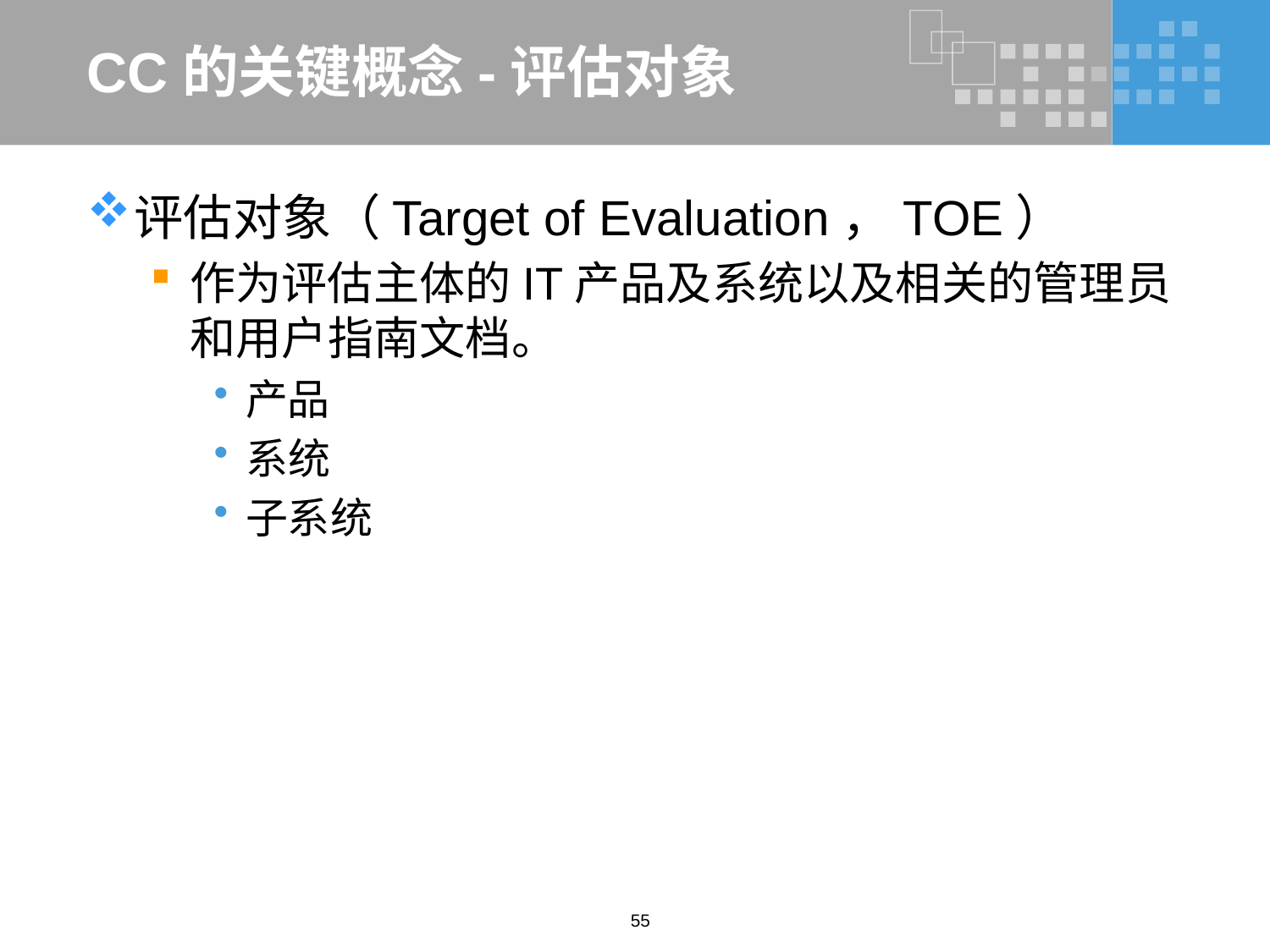

# CC的关键概念-评估对象
评估对象（Target of Evaluation，TOE）
作为评估主体的IT产品及系统以及相关的管理员和用户指南文档。
产品
系统
子系统
55